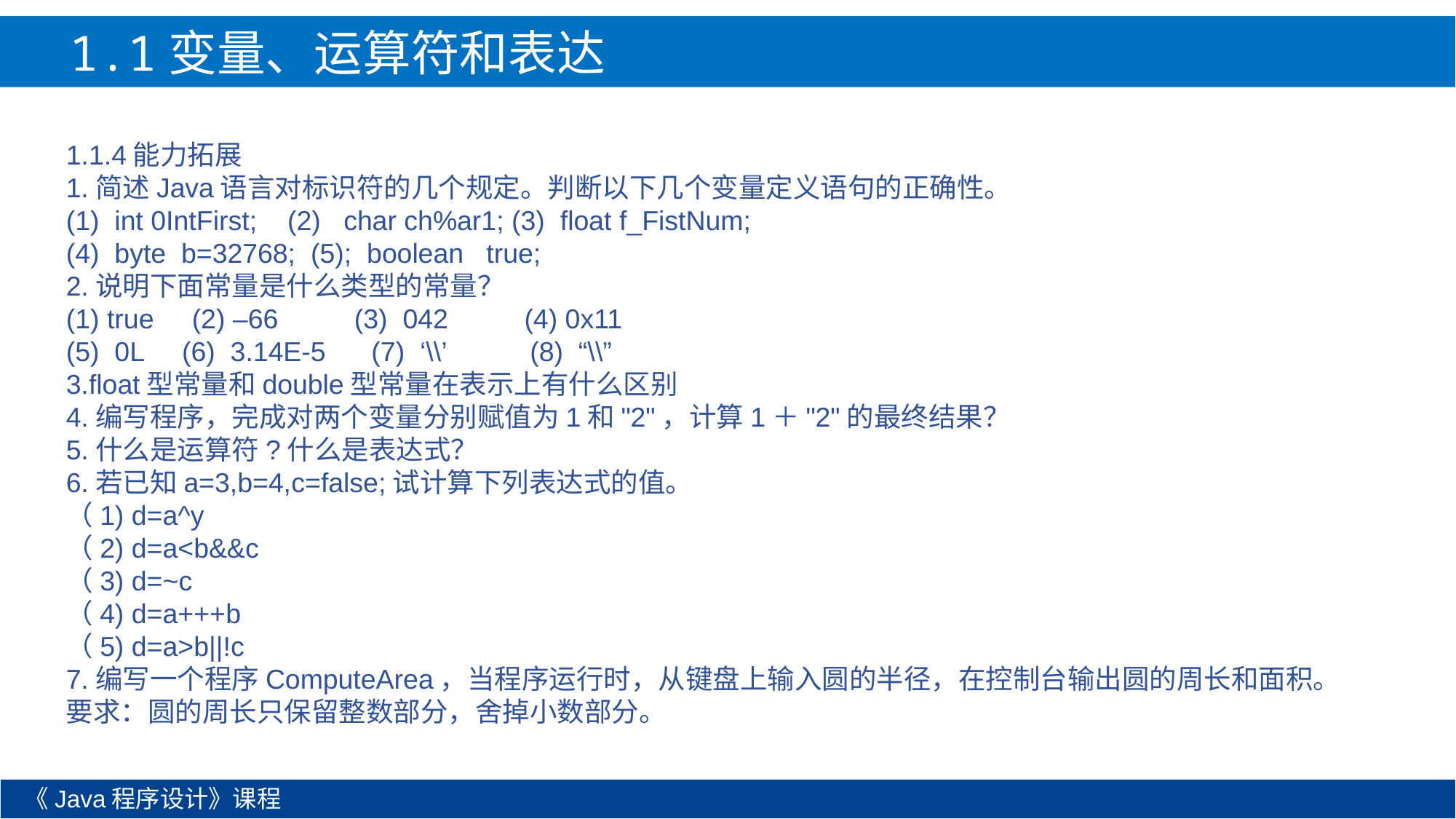

1.1变量、运算符和表达式
1.1.4能力拓展
1.简述Java语言对标识符的几个规定。判断以下几个变量定义语句的正确性。
(1)  int 0IntFirst;    (2)   char ch%ar1; (3)  float f_FistNum;
(4)  byte  b=32768;  (5);  boolean   true;
2.说明下面常量是什么类型的常量？
(1) true     (2) –66          (3)  042          (4) 0x11
(5)  0L     (6)  3.14E-5      (7)  ‘\\’           (8)  “\\”
3.float型常量和double型常量在表示上有什么区别
4.编写程序，完成对两个变量分别赋值为1和"2"，计算1＋"2"的最终结果？
5.什么是运算符?什么是表达式？
6.若已知a=3,b=4,c=false;试计算下列表达式的值。
（1) d=a^y
（2) d=a<b&&c
（3) d=~c
（4) d=a+++b
（5) d=a>b||!c
7.编写一个程序ComputeArea，当程序运行时，从键盘上输入圆的半径，在控制台输出圆的周长和面积。要求：圆的周长只保留整数部分，舍掉小数部分。
《Java程序设计》课程